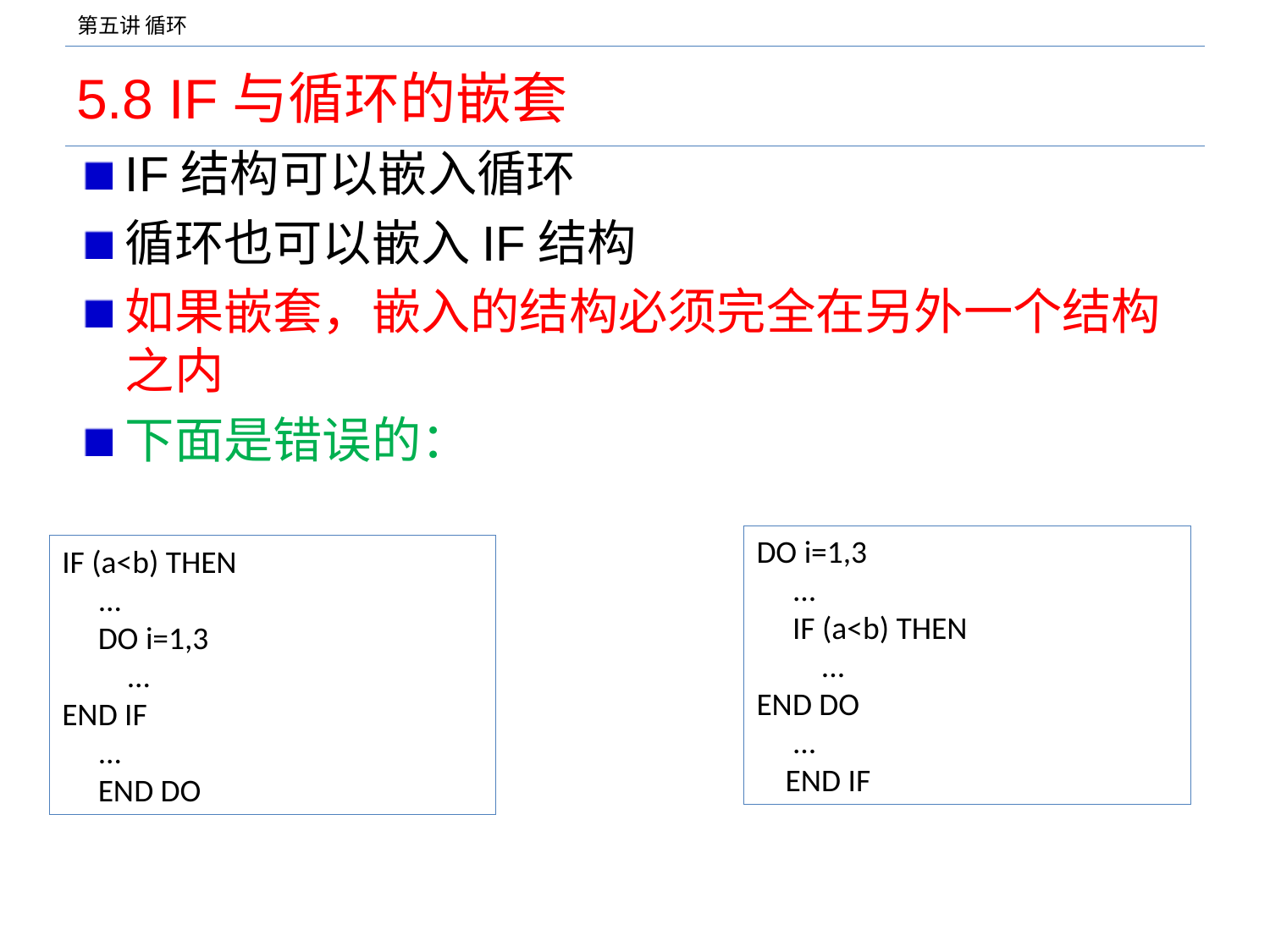

# 5.8 IF与循环的嵌套
IF结构可以嵌入循环
循环也可以嵌入IF结构
如果嵌套，嵌入的结构必须完全在另外一个结构之内
下面是错误的：
DO i=1,3
     ...
     IF (a<b) THEN
         ...
END DO
     ...
    END IF
IF (a<b) THEN
     ...
     DO i=1,3
         ...
END IF
     ...
     END DO